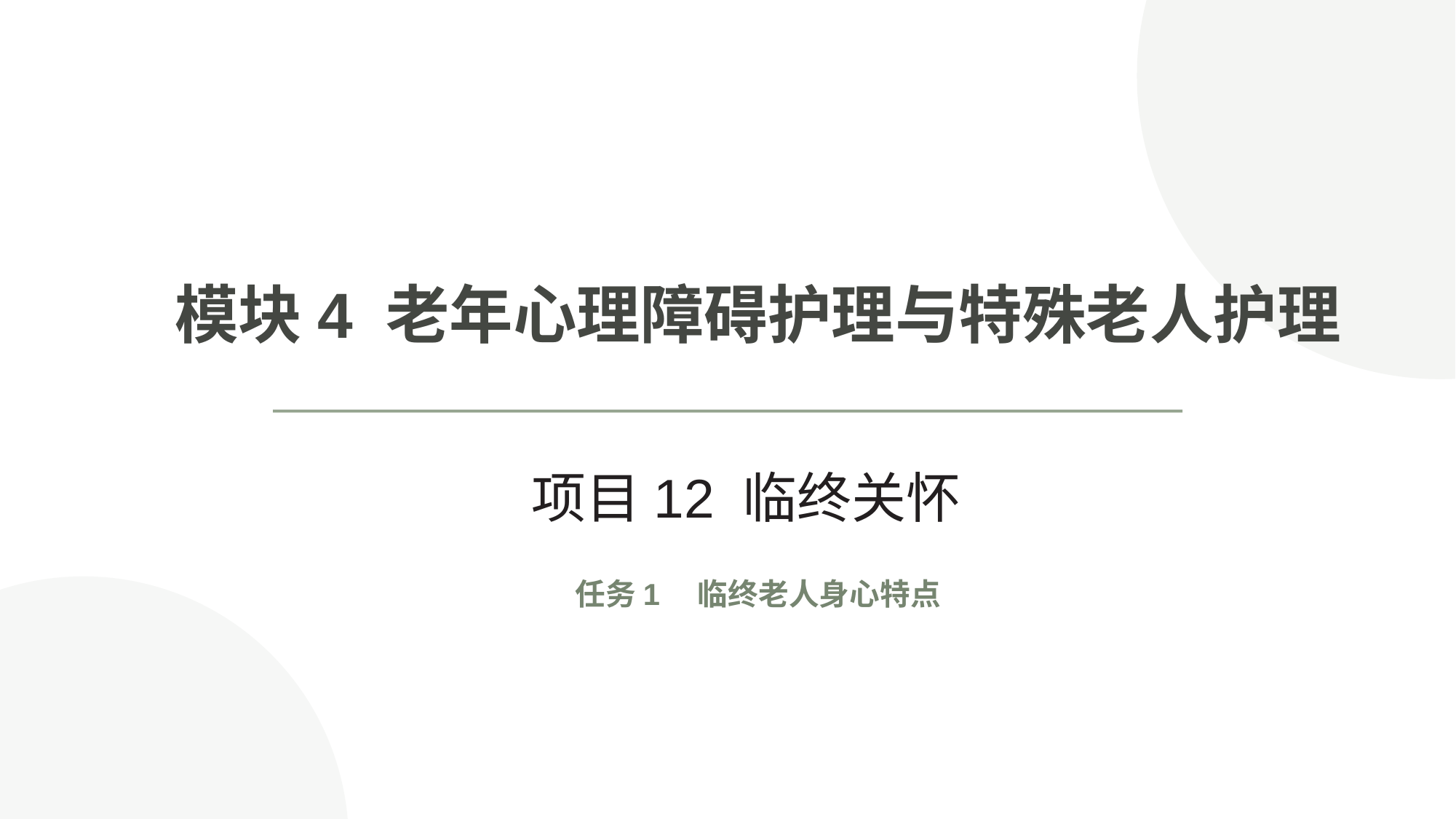

模块4 老年心理障碍护理与特殊老人护理

项目12 临终关怀
任务1　临终老人身心特点